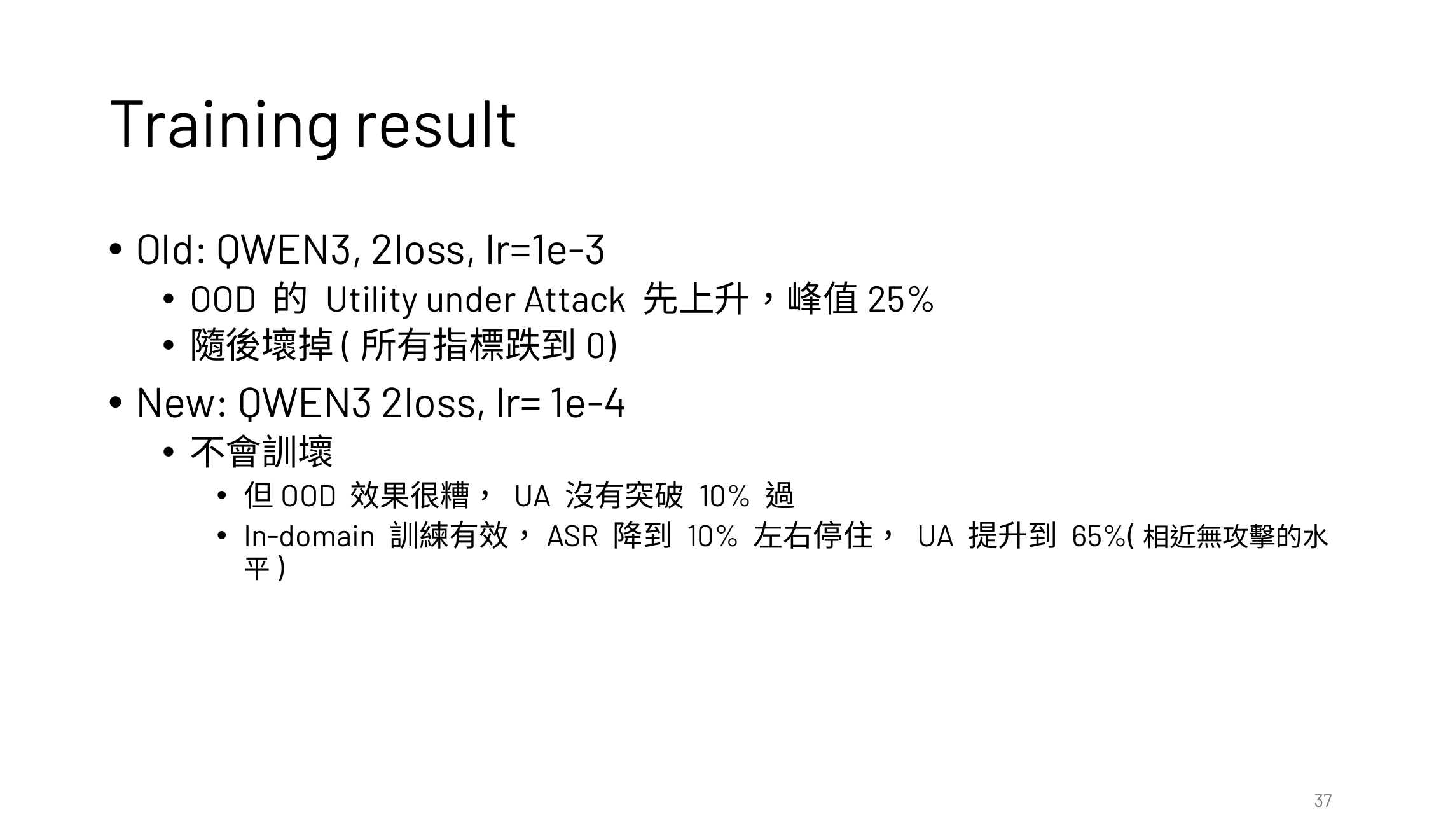

# Training result
Old: QWEN3, 2loss, lr=1e-3
OOD 的 Utility under Attack 先上升，峰值25%
隨後壞掉(所有指標跌到0)
New: QWEN3 2loss, lr= 1e-4
不會訓壞
但OOD 效果很糟， UA 沒有突破 10% 過
In-domain 訓練有效，ASR 降到 10% 左右停住， UA 提升到 65%(相近無攻擊的水平)
37